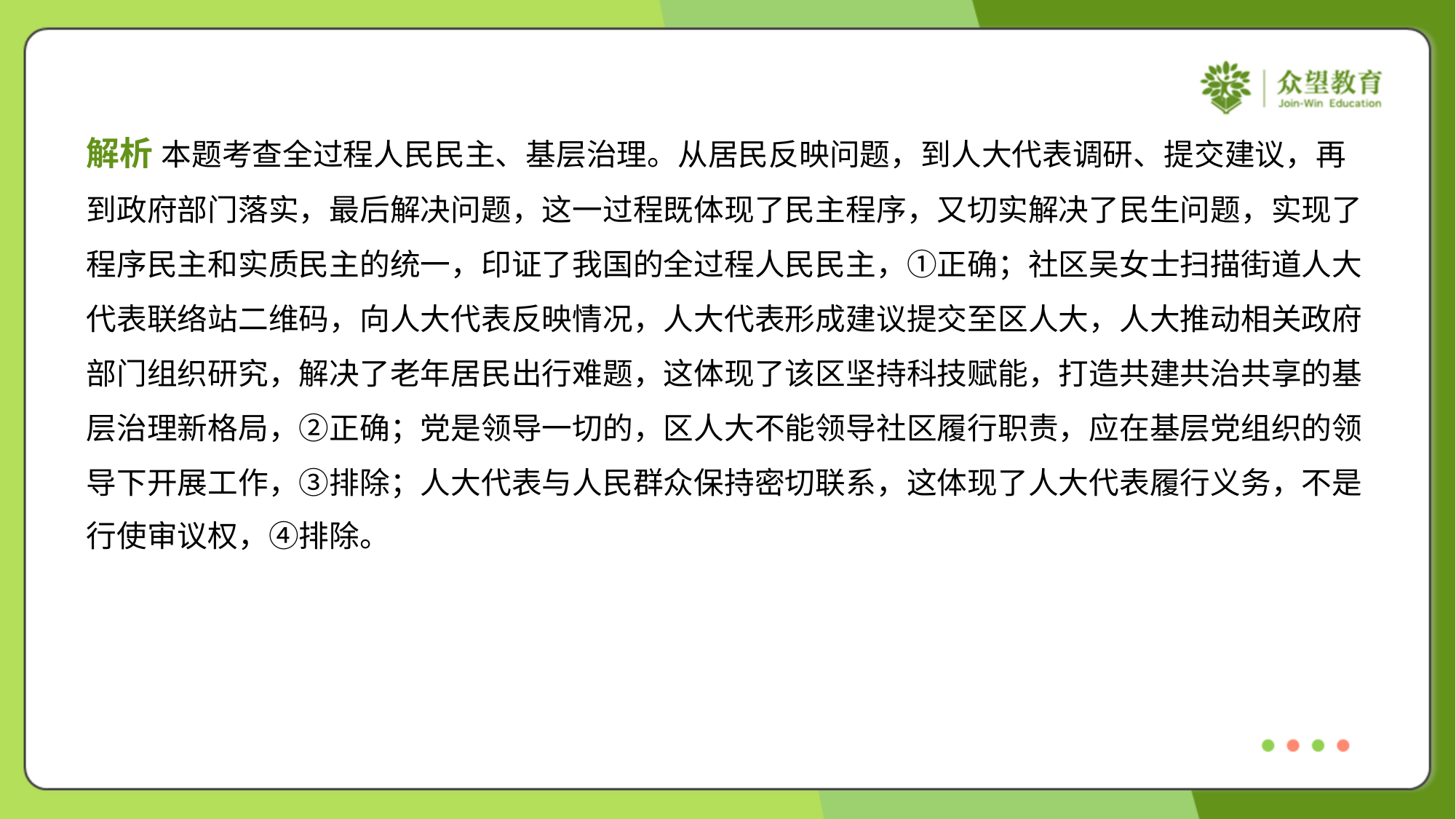

解析 本题考查全过程人民民主、基层治理。从居民反映问题，到人大代表调研、提交建议，再
到政府部门落实，最后解决问题，这一过程既体现了民主程序，又切实解决了民生问题，实现了
程序民主和实质民主的统一，印证了我国的全过程人民民主，①正确；社区吴女士扫描街道人大
代表联络站二维码，向人大代表反映情况，人大代表形成建议提交至区人大，人大推动相关政府
部门组织研究，解决了老年居民出行难题，这体现了该区坚持科技赋能，打造共建共治共享的基
层治理新格局，②正确；党是领导一切的，区人大不能领导社区履行职责，应在基层党组织的领
导下开展工作，③排除；人大代表与人民群众保持密切联系，这体现了人大代表履行义务，不是
行使审议权，④排除。